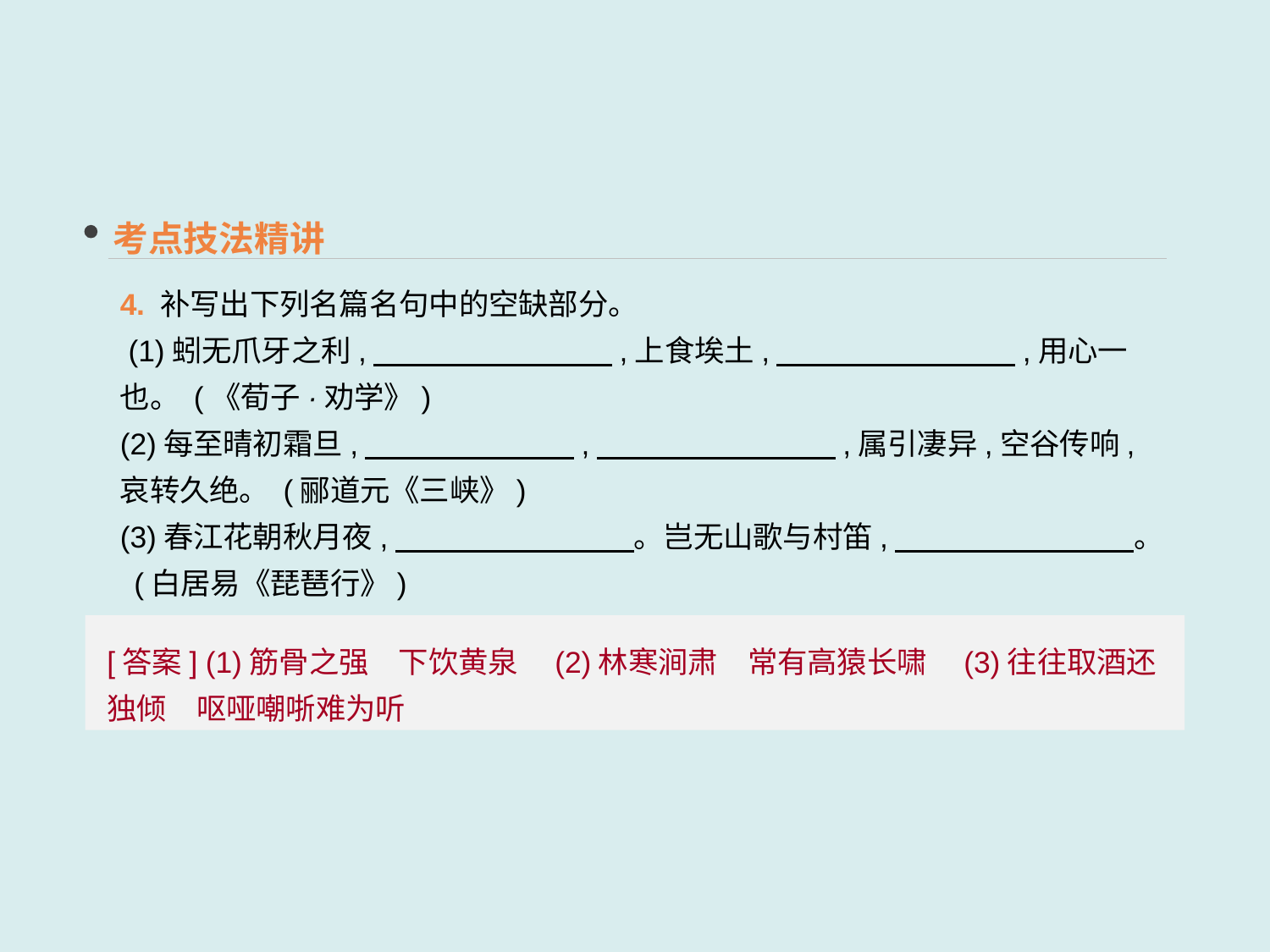

考点技法精讲

4. 补写出下列名篇名句中的空缺部分。
 (1)蚓无爪牙之利,　　　　　　　　,上食埃土,　　　　　　　　,用心一也。 (《荀子·劝学》)
(2)每至晴初霜旦,　　　　　　　,　　　　　　　　,属引凄异,空谷传响,哀转久绝。 (郦道元《三峡》)
(3)春江花朝秋月夜,　　　　　　　　。岂无山歌与村笛,　　　　　　　　。 (白居易《琵琶行》)

[答案] (1)筋骨之强　下饮黄泉　(2)林寒涧肃　常有高猿长啸　(3)往往取酒还独倾　呕哑嘲哳难为听